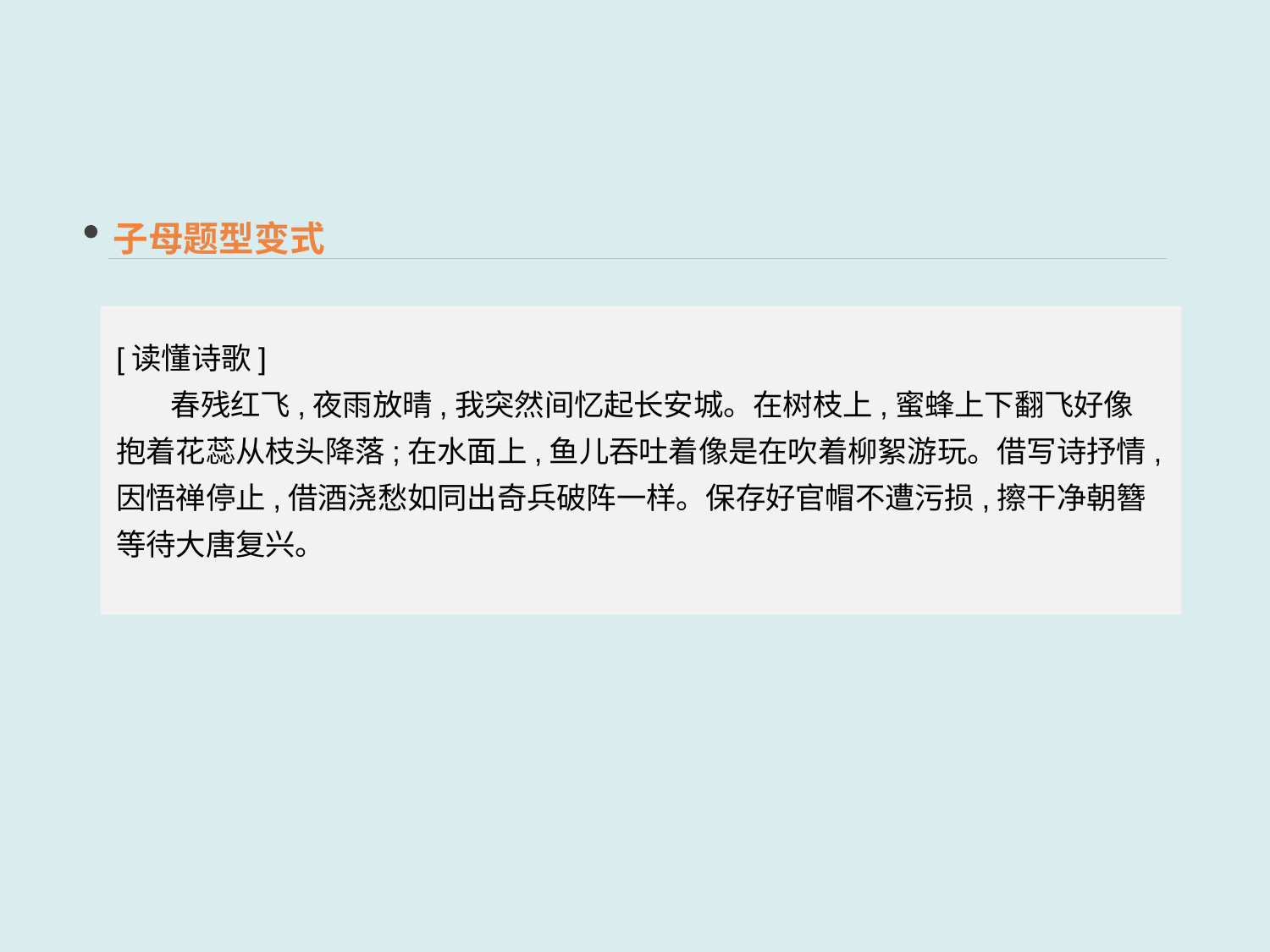

子母题型变式

[读懂诗歌]
       春残红飞,夜雨放晴,我突然间忆起长安城。在树枝上,蜜蜂上下翻飞好像抱着花蕊从枝头降落;在水面上,鱼儿吞吐着像是在吹着柳絮游玩。借写诗抒情,因悟禅停止,借酒浇愁如同出奇兵破阵一样。保存好官帽不遭污损,擦干净朝簪等待大唐复兴。